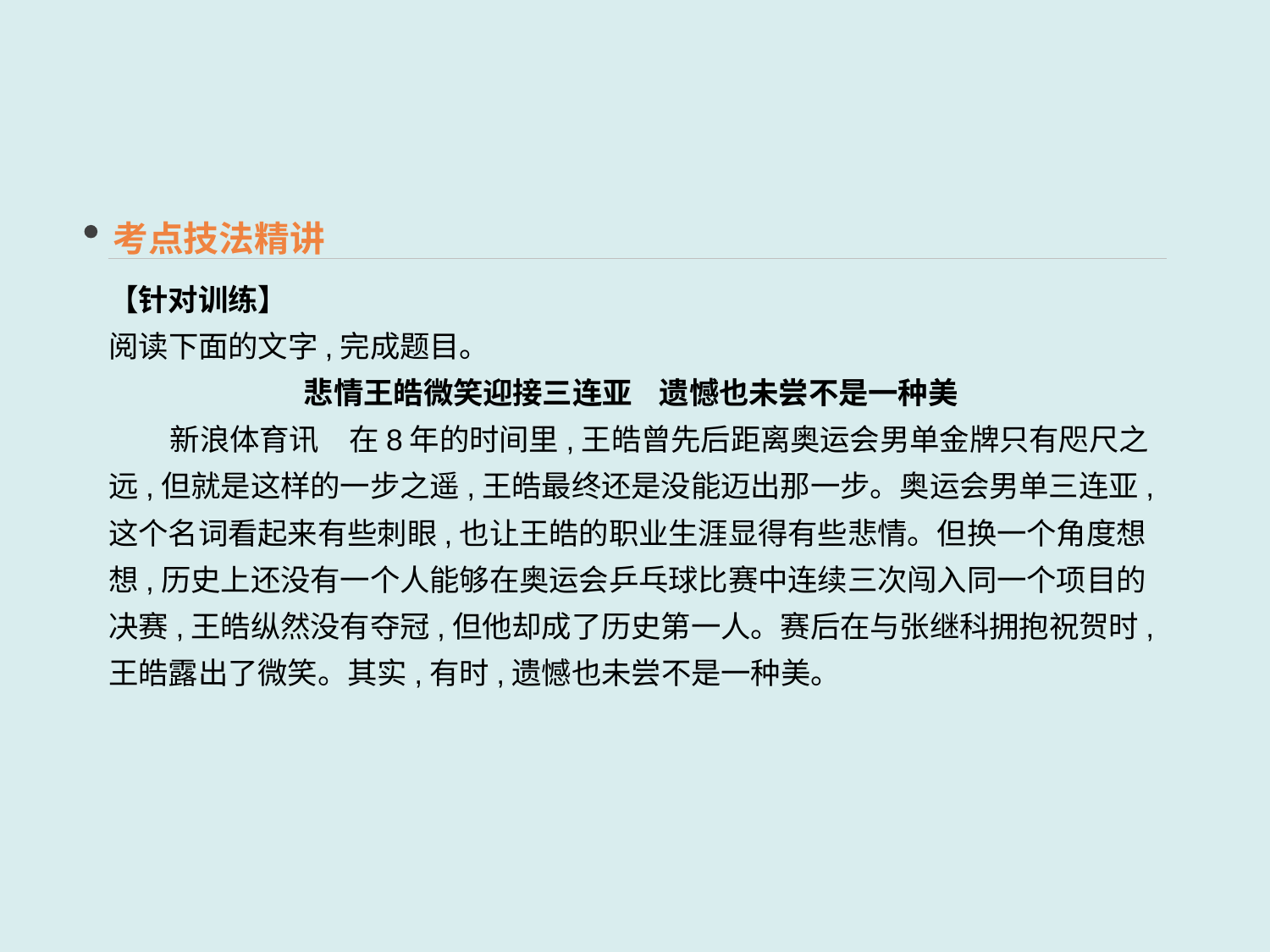

考点技法精讲

【针对训练】
阅读下面的文字,完成题目。
悲情王皓微笑迎接三连亚    遗憾也未尝不是一种美
        新浪体育讯　在8年的时间里,王皓曾先后距离奥运会男单金牌只有咫尺之远,但就是这样的一步之遥,王皓最终还是没能迈出那一步。奥运会男单三连亚,这个名词看起来有些刺眼,也让王皓的职业生涯显得有些悲情。但换一个角度想想,历史上还没有一个人能够在奥运会乒乓球比赛中连续三次闯入同一个项目的决赛,王皓纵然没有夺冠,但他却成了历史第一人。赛后在与张继科拥抱祝贺时,王皓露出了微笑。其实,有时,遗憾也未尝不是一种美。